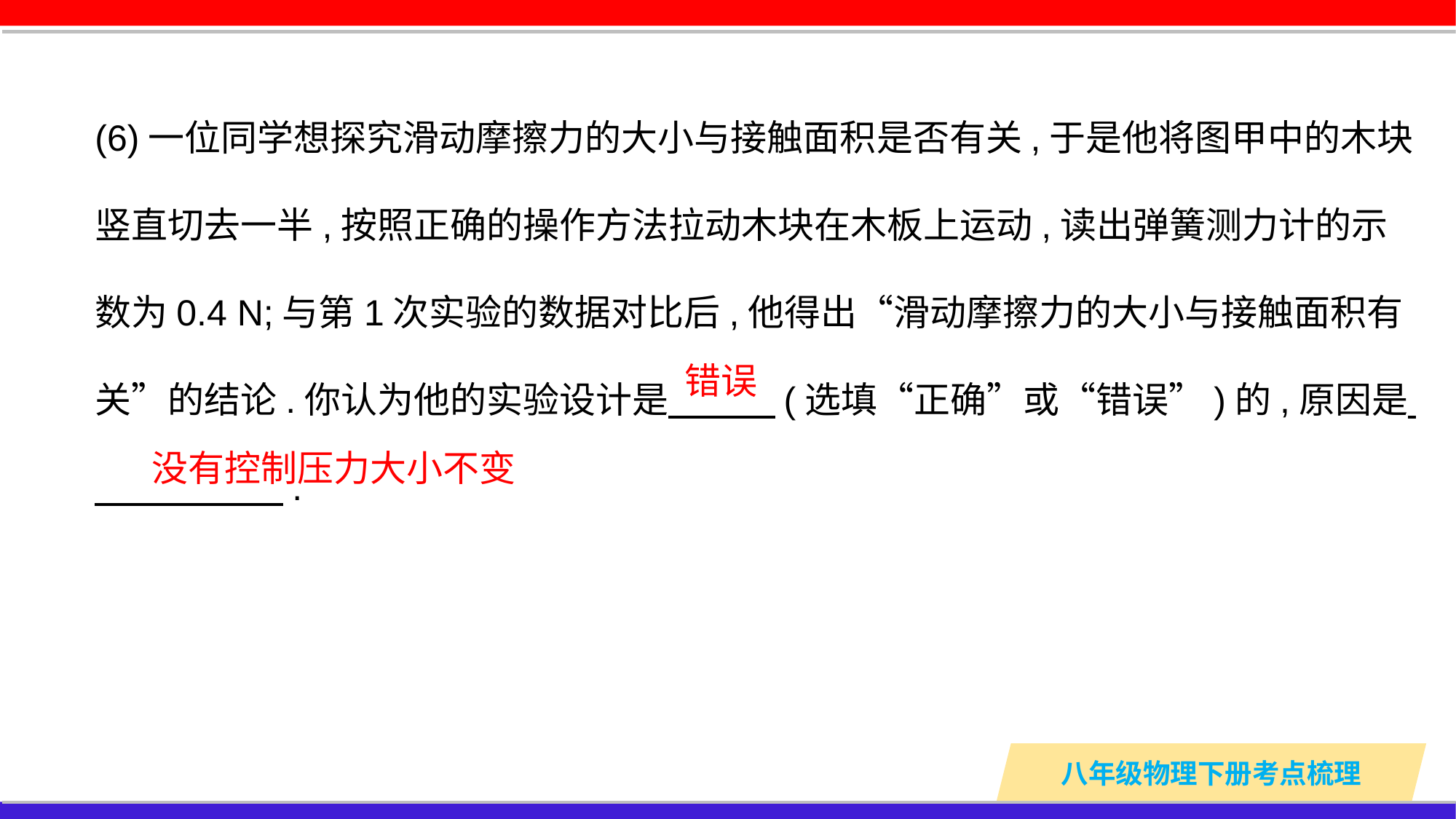

(6)一位同学想探究滑动摩擦力的大小与接触面积是否有关,于是他将图甲中的木块竖直切去一半,按照正确的操作方法拉动木块在木板上运动,读出弹簧测力计的示数为0.4 N;与第1次实验的数据对比后,他得出“滑动摩擦力的大小与接触面积有关”的结论.你认为他的实验设计是             (选填“正确”或“错误”)的,原因是                         .

错误
没有控制压力大小不变